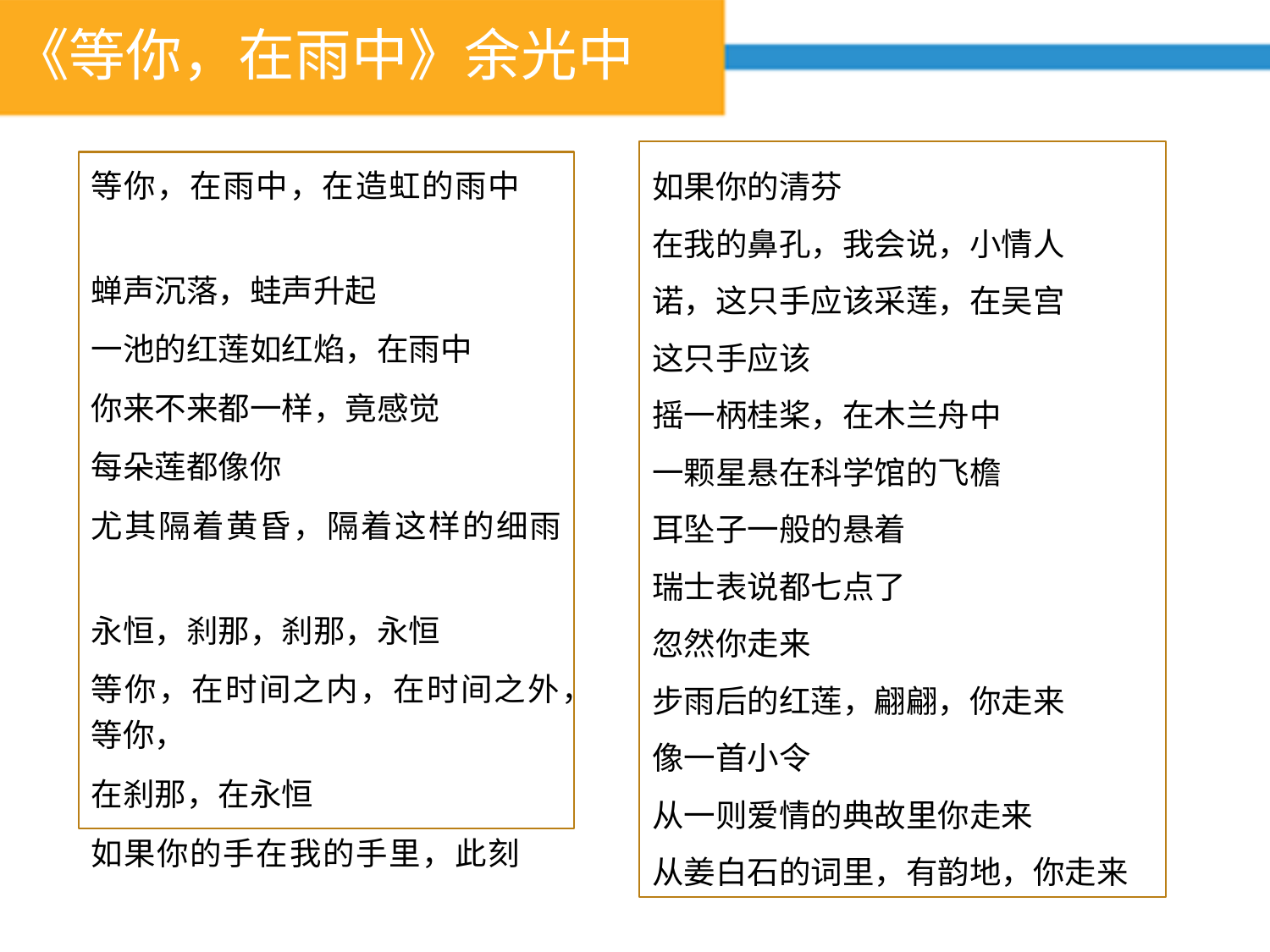

# 《等你，在雨中》余光中
如果你的清芬
在我的鼻孔，我会说，小情人
诺，这只手应该采莲，在吴宫
这只手应该
摇一柄桂桨，在木兰舟中
一颗星悬在科学馆的飞檐
耳坠子一般的悬着
瑞士表说都七点了
忽然你走来
步雨后的红莲，翩翩，你走来
像一首小令
从一则爱情的典故里你走来
从姜白石的词里，有韵地，你走来
等你，在雨中，在造虹的雨中
蝉声沉落，蛙声升起
一池的红莲如红焰，在雨中
你来不来都一样，竟感觉
每朵莲都像你
尤其隔着黄昏，隔着这样的细雨
永恒，刹那，刹那，永恒
等你，在时间之内，在时间之外，等你，
在刹那，在永恒
如果你的手在我的手里，此刻